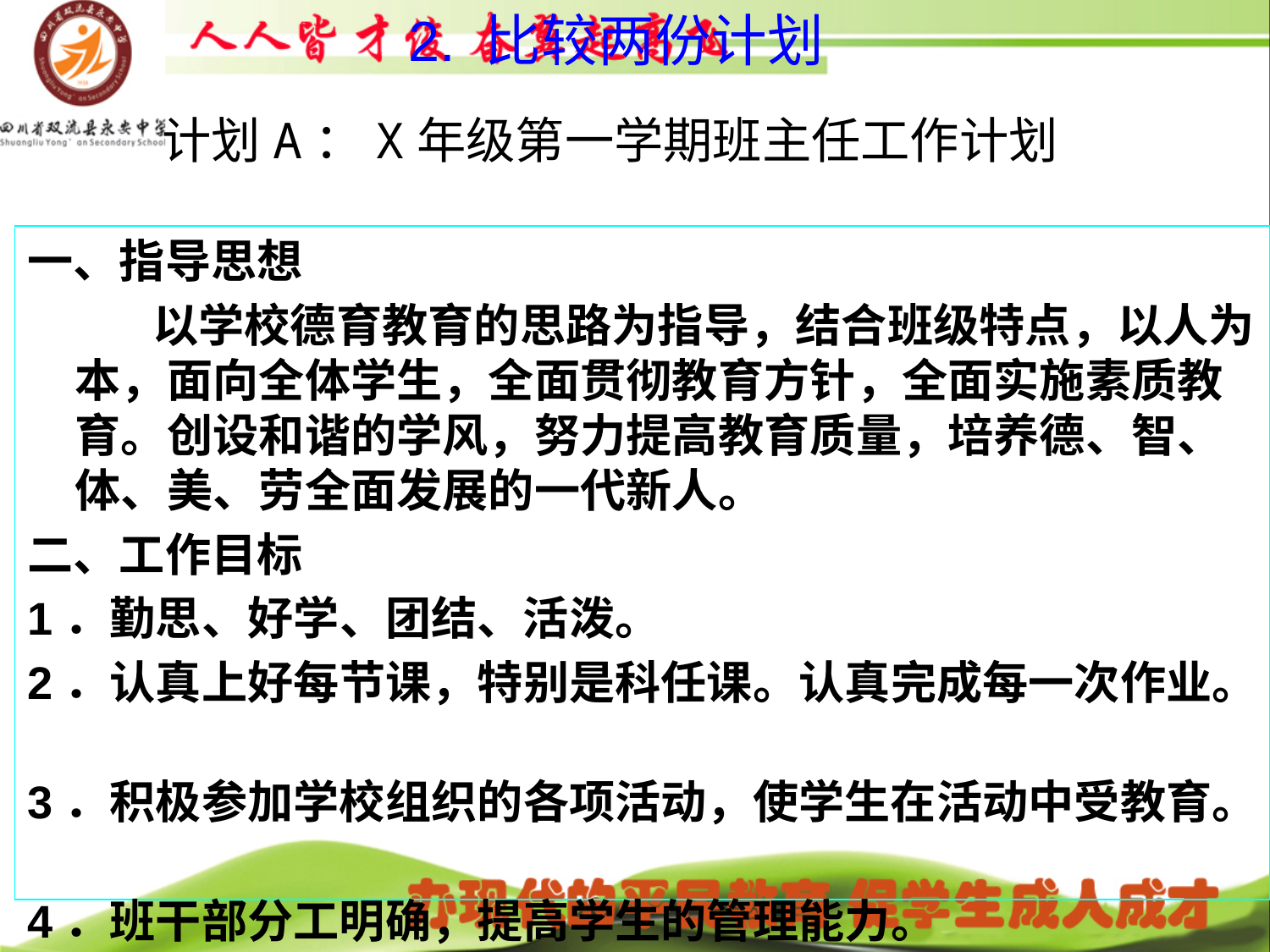

# 2. 比较两份计划 计划A：X年级第一学期班主任工作计划
一、指导思想
           以学校德育教育的思路为指导，结合班级特点，以人为本，面向全体学生，全面贯彻教育方针，全面实施素质教育。创设和谐的学风，努力提高教育质量，培养德、智、体、美、劳全面发展的一代新人。
二、工作目标
1．勤思、好学、团结、活泼。
2．认真上好每节课，特别是科任课。认真完成每一次作业。
3．积极参加学校组织的各项活动，使学生在活动中受教育。
4．班干部分工明确，提高学生的管理能力。